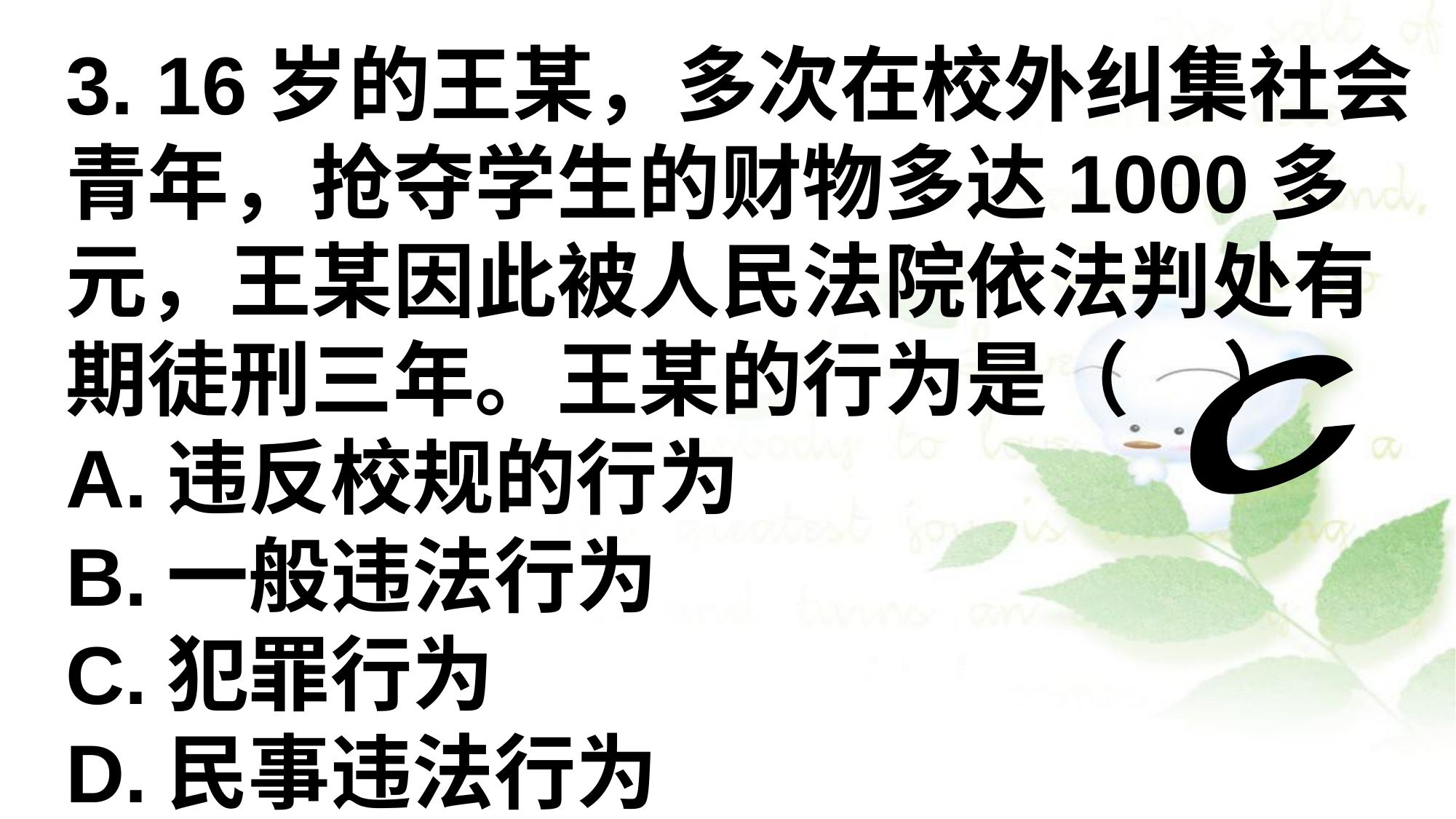

3. 16岁的王某，多次在校外纠集社会青年，抢夺学生的财物多达1000多元，王某因此被人民法院依法判处有期徒刑三年。王某的行为是（     ）
A.违反校规的行为
B.一般违法行为
C.犯罪行为
D.民事违法行为
C